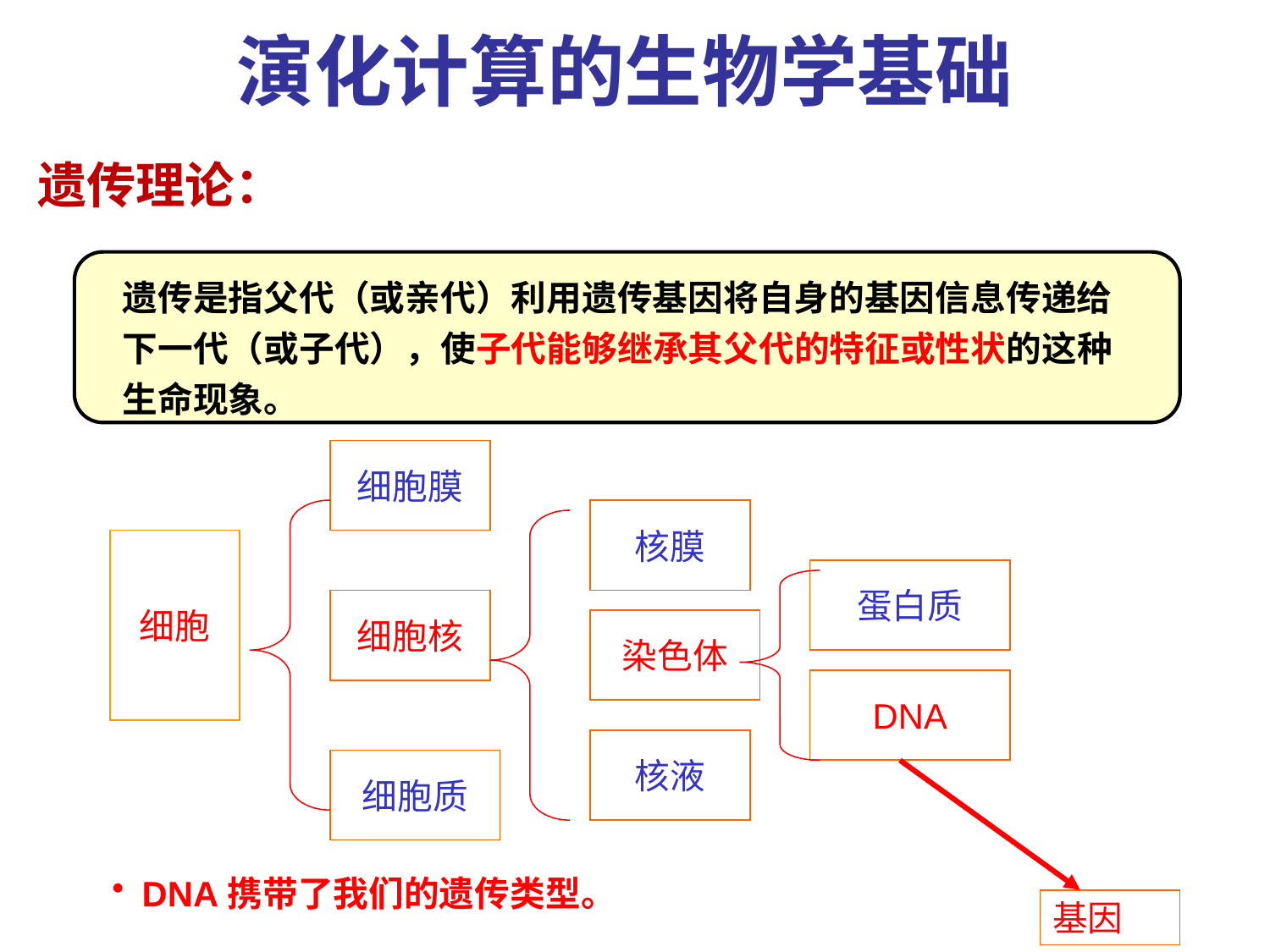

演化计算的生物学基础
遗传理论：

遗传是指父代（或亲代）利用遗传基因将自身的基因信息传递给下一代（或子代），使子代能够继承其父代的特征或性状的这种生命现象。
细胞膜

核膜

细胞
蛋白质

细胞核
染色体
DNA
核液
细胞质

DNA携带了我们的遗传类型。
基因